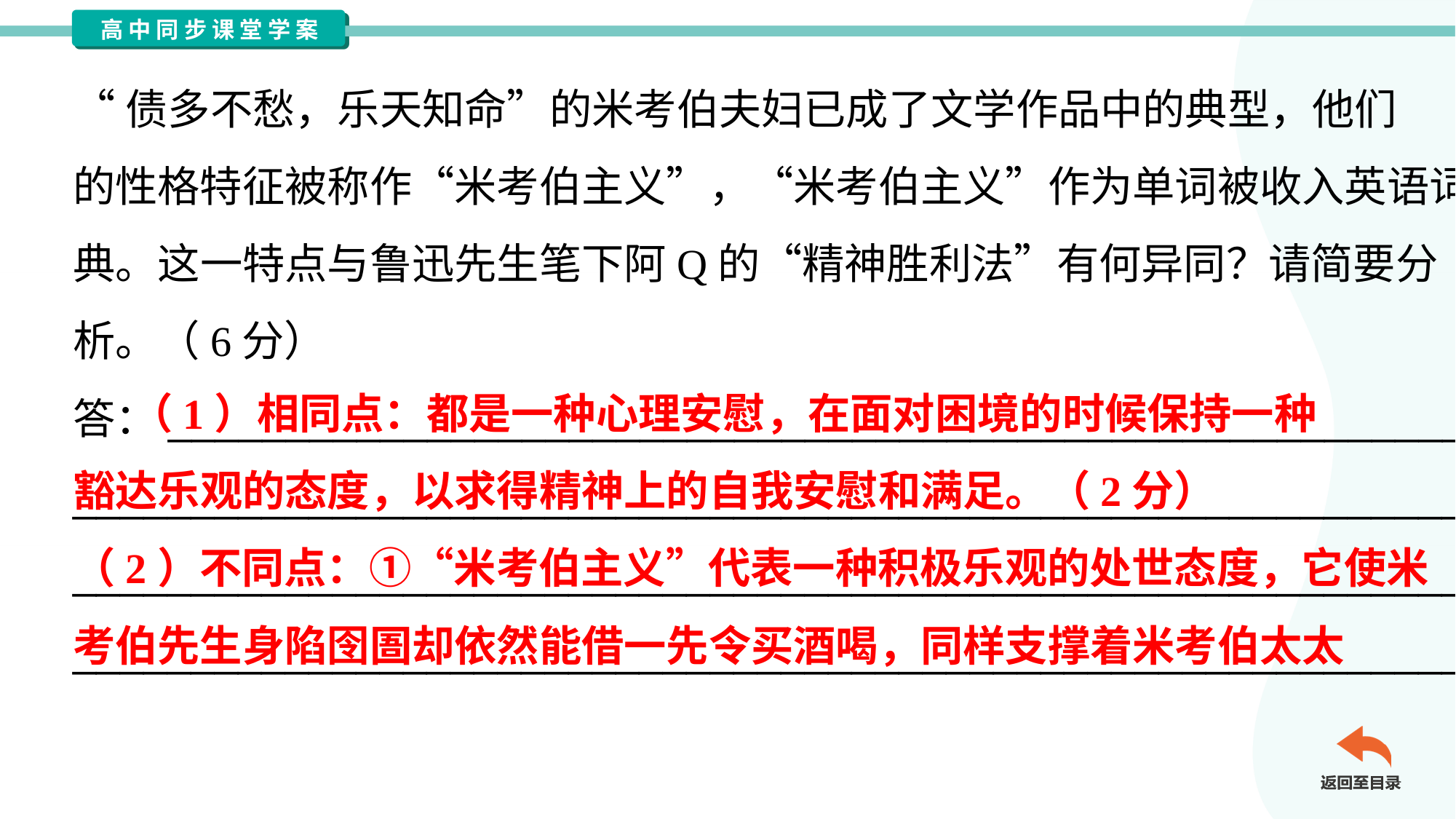

“债多不愁，乐天知命”的米考伯夫妇已成了文学作品中的典型，他们
的性格特征被称作“米考伯主义”，“米考伯主义”作为单词被收入英语词
典。这一特点与鲁迅先生笔下阿Q的“精神胜利法”有何异同？请简要分
析。（6分）
答：_________________________________________________________
_____________________________________________________________
_____________________________________________________________
_____________________________________________________________
     （1）相同点：都是一种心理安慰，在面对困境的时候保持一种
豁达乐观的态度，以求得精神上的自我安慰和满足。（2分）
（2）不同点：①“米考伯主义”代表一种积极乐观的处世态度，它使米
考伯先生身陷囹圄却依然能借一先令买酒喝，同样支撑着米考伯太太